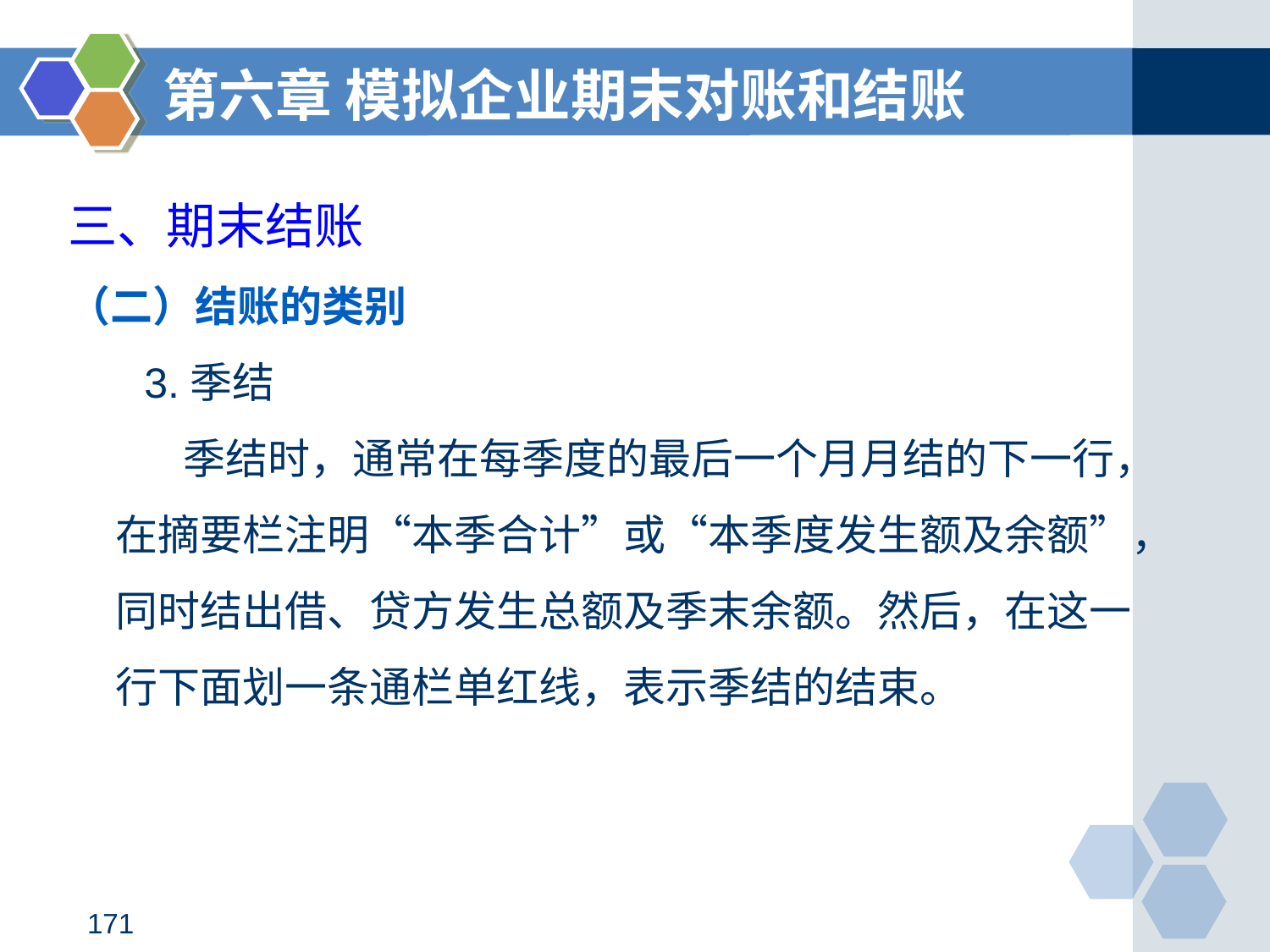

第六章 模拟企业期末对账和结账
# 三、期末结账
（二）结账的类别
   3.季结
           季结时，通常在每季度的最后一个月月结的下一行，在摘要栏注明“本季合计”或“本季度发生额及余额”，同时结出借、贷方发生总额及季末余额。然后，在这一行下面划一条通栏单红线，表示季结的结束。